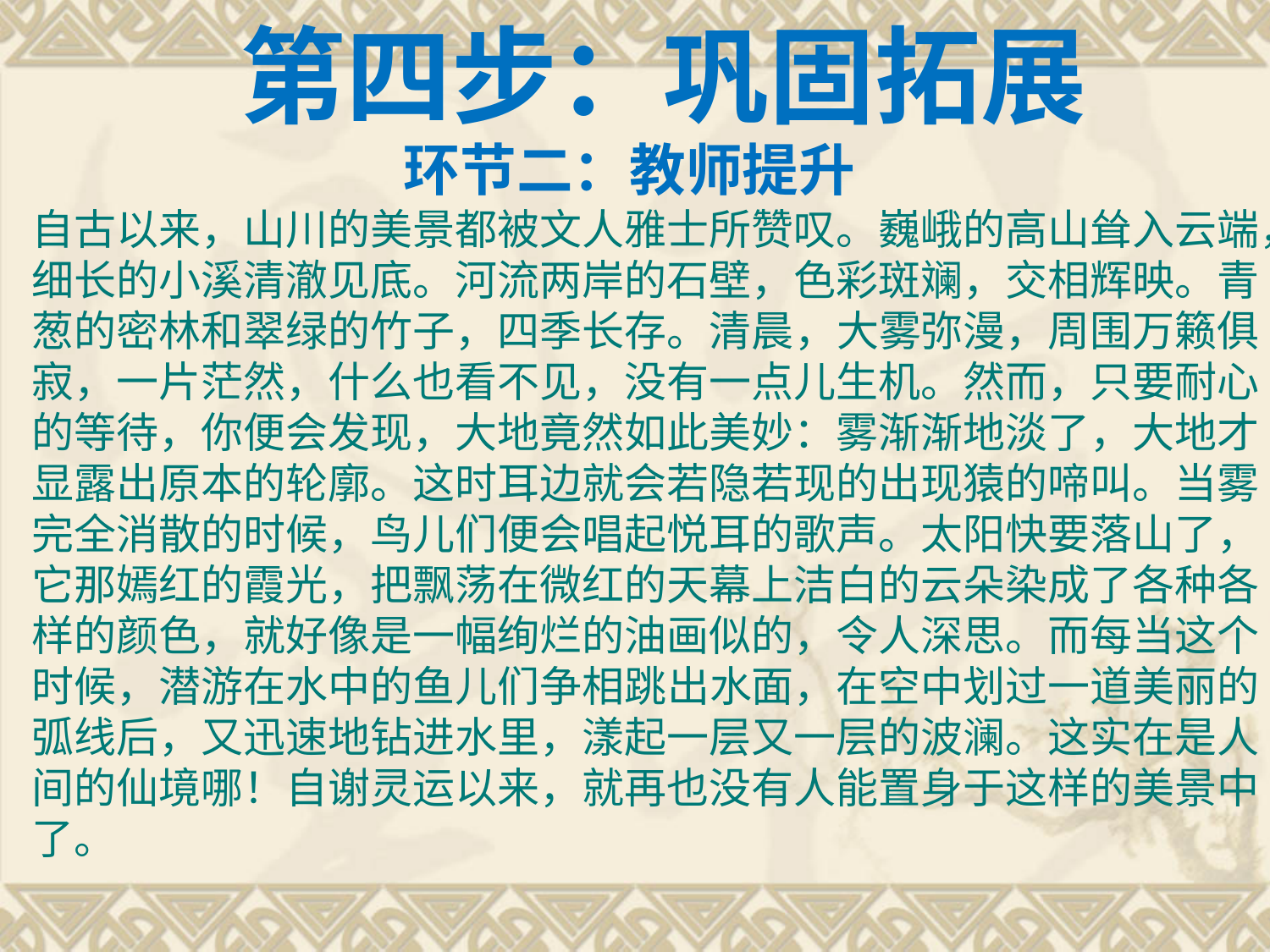

# 第四步：巩固拓展
环节二：教师提升
自古以来，山川的美景都被文人雅士所赞叹。巍峨的高山耸入云端，细长的小溪清澈见底。河流两岸的石壁，色彩斑斓，交相辉映。青葱的密林和翠绿的竹子，四季长存。清晨，大雾弥漫，周围万籁俱寂，一片茫然，什么也看不见，没有一点儿生机。然而，只要耐心的等待，你便会发现，大地竟然如此美妙：雾渐渐地淡了，大地才显露出原本的轮廓。这时耳边就会若隐若现的出现猿的啼叫。当雾完全消散的时候，鸟儿们便会唱起悦耳的歌声。太阳快要落山了，它那嫣红的霞光，把飘荡在微红的天幕上洁白的云朵染成了各种各样的颜色，就好像是一幅绚烂的油画似的，令人深思。而每当这个时候，潜游在水中的鱼儿们争相跳出水面，在空中划过一道美丽的弧线后，又迅速地钻进水里，漾起一层又一层的波澜。这实在是人间的仙境哪！自谢灵运以来，就再也没有人能置身于这样的美景中了。